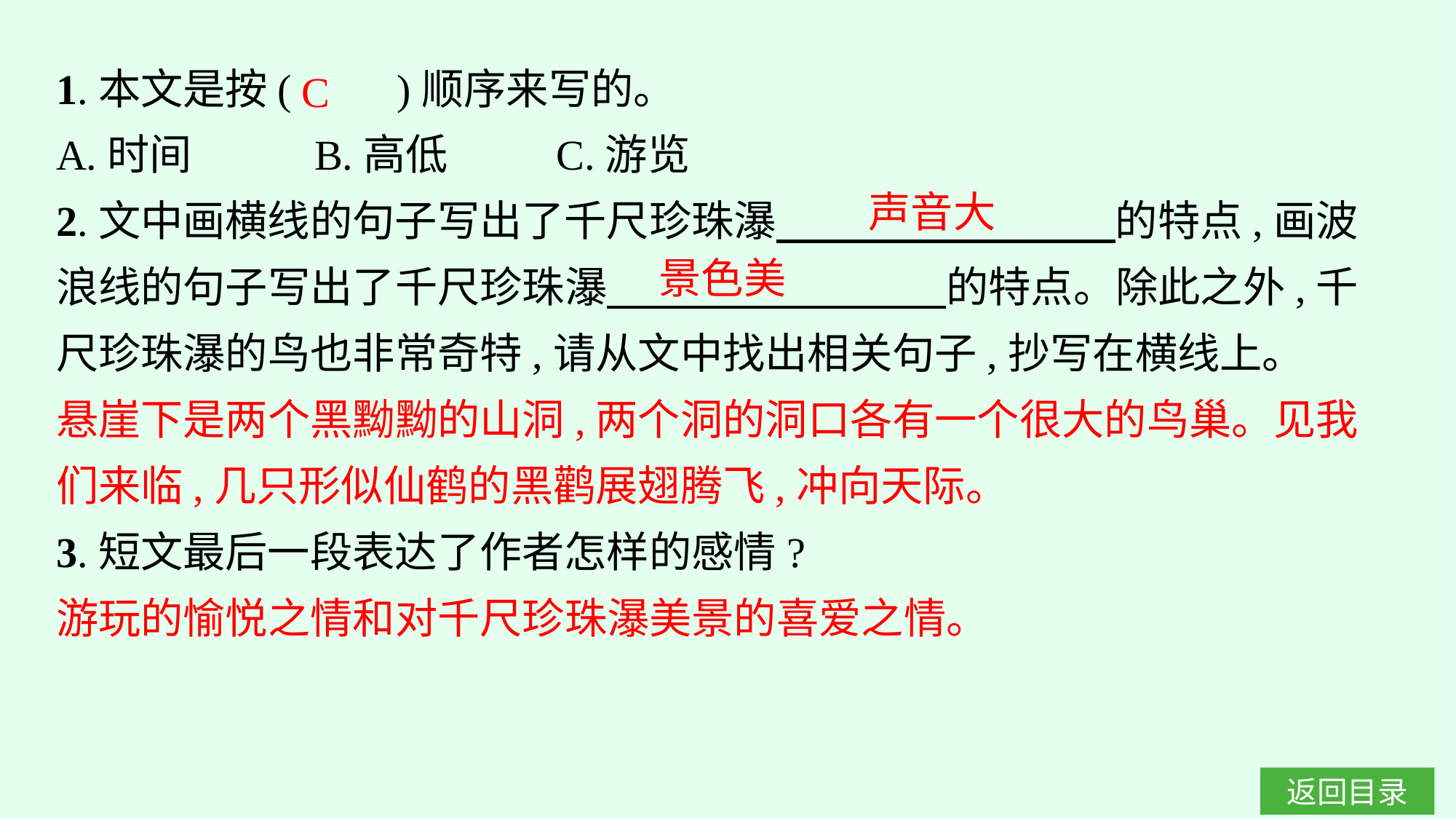

1.本文是按(　　)顺序来写的。
A.时间		B.高低	C.游览
2.文中画横线的句子写出了千尺珍珠瀑　　　　　　　　的特点,画波浪线的句子写出了千尺珍珠瀑　　　　　　　　的特点。除此之外,千尺珍珠瀑的鸟也非常奇特,请从文中找出相关句子,抄写在横线上。
悬崖下是两个黑黝黝的山洞,两个洞的洞口各有一个很大的鸟巢。见我们来临,几只形似仙鹤的黑鹳展翅腾飞,冲向天际。
3.短文最后一段表达了作者怎样的感情?
游玩的愉悦之情和对千尺珍珠瀑美景的喜爱之情。
C
声音大
景色美